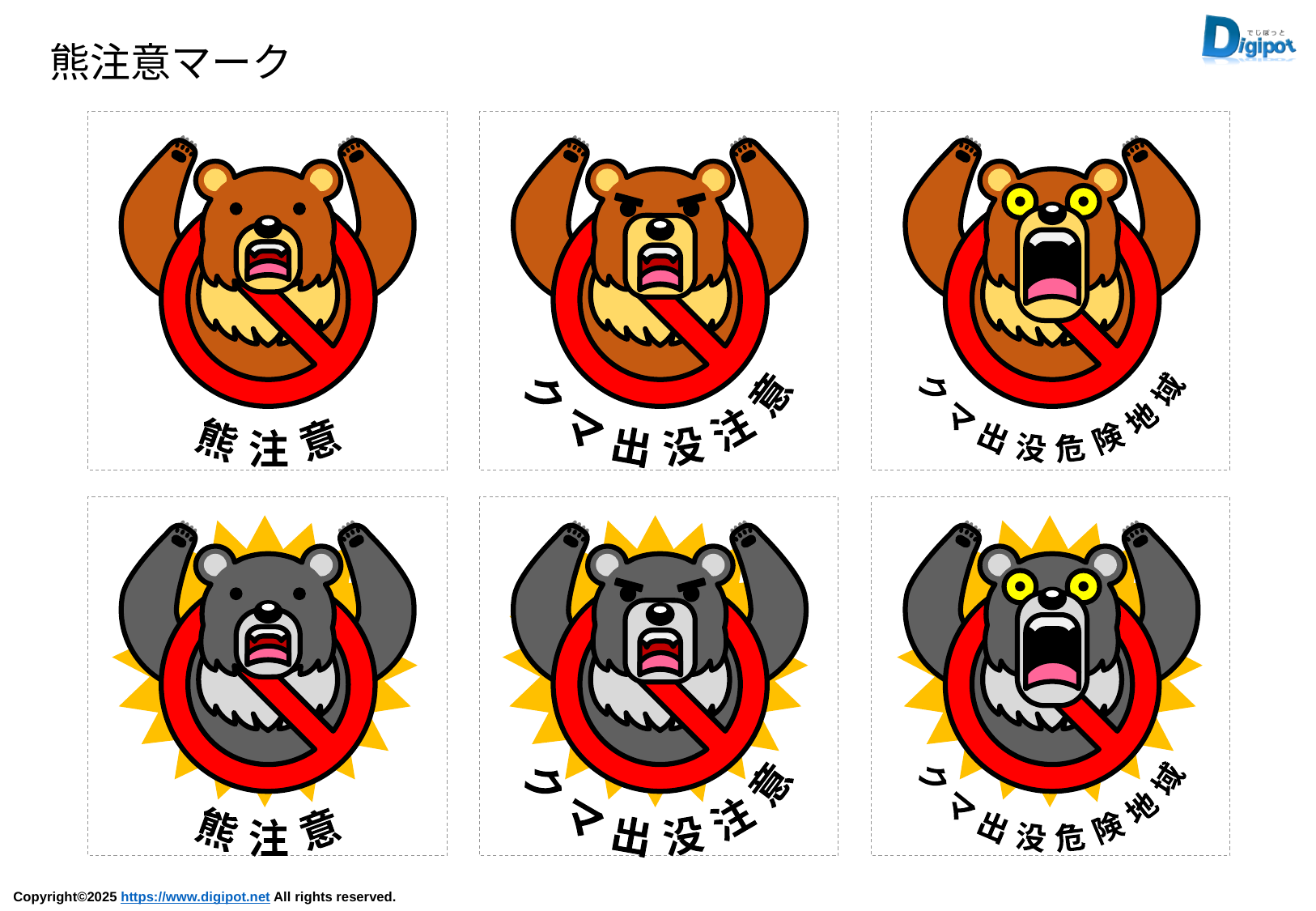

熊注意マーク

熊 注 意

ク マ 出 没 注 意

ク マ 出 没 危 険 地 域

熊 注 意

ク マ 出 没 注 意

ク マ 出 没 危 険 地 域